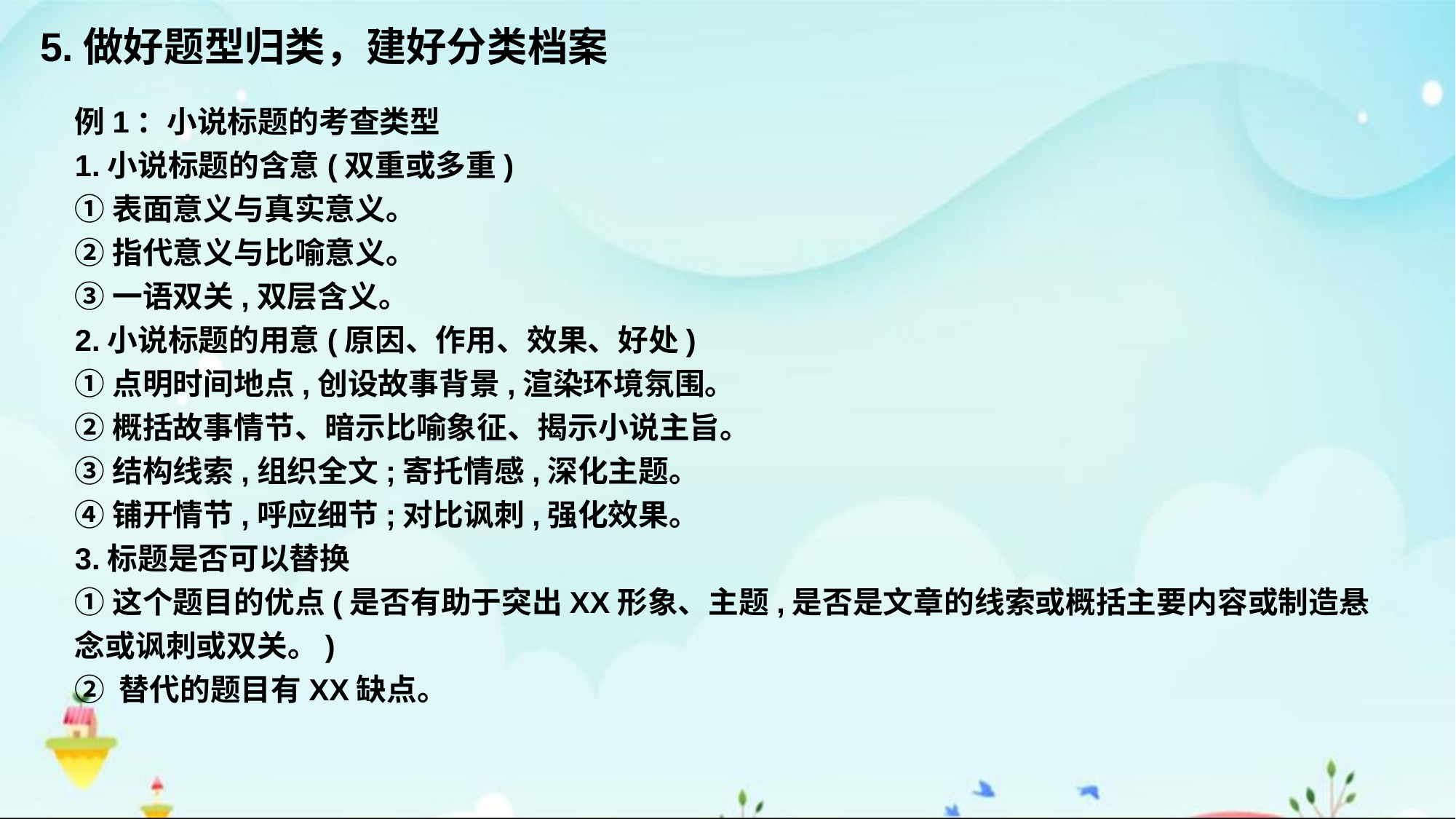

5.做好题型归类，建好分类档案
例1：小说标题的考查类型
1.小说标题的含意(双重或多重)
①表面意义与真实意义。
②指代意义与比喻意义。
③一语双关,双层含义。
2.小说标题的用意(原因、作用、效果、好处)
①点明时间地点,创设故事背景,渲染环境氛围。
②概括故事情节、暗示比喻象征、揭示小说主旨。
③结构线索,组织全文;寄托情感,深化主题。
④铺开情节,呼应细节;对比讽刺,强化效果。
3.标题是否可以替换
①这个题目的优点(是否有助于突出XX形象、主题,是否是文章的线索或概括主要内容或制造悬念或讽刺或双关。)
② 替代的题目有XX缺点。